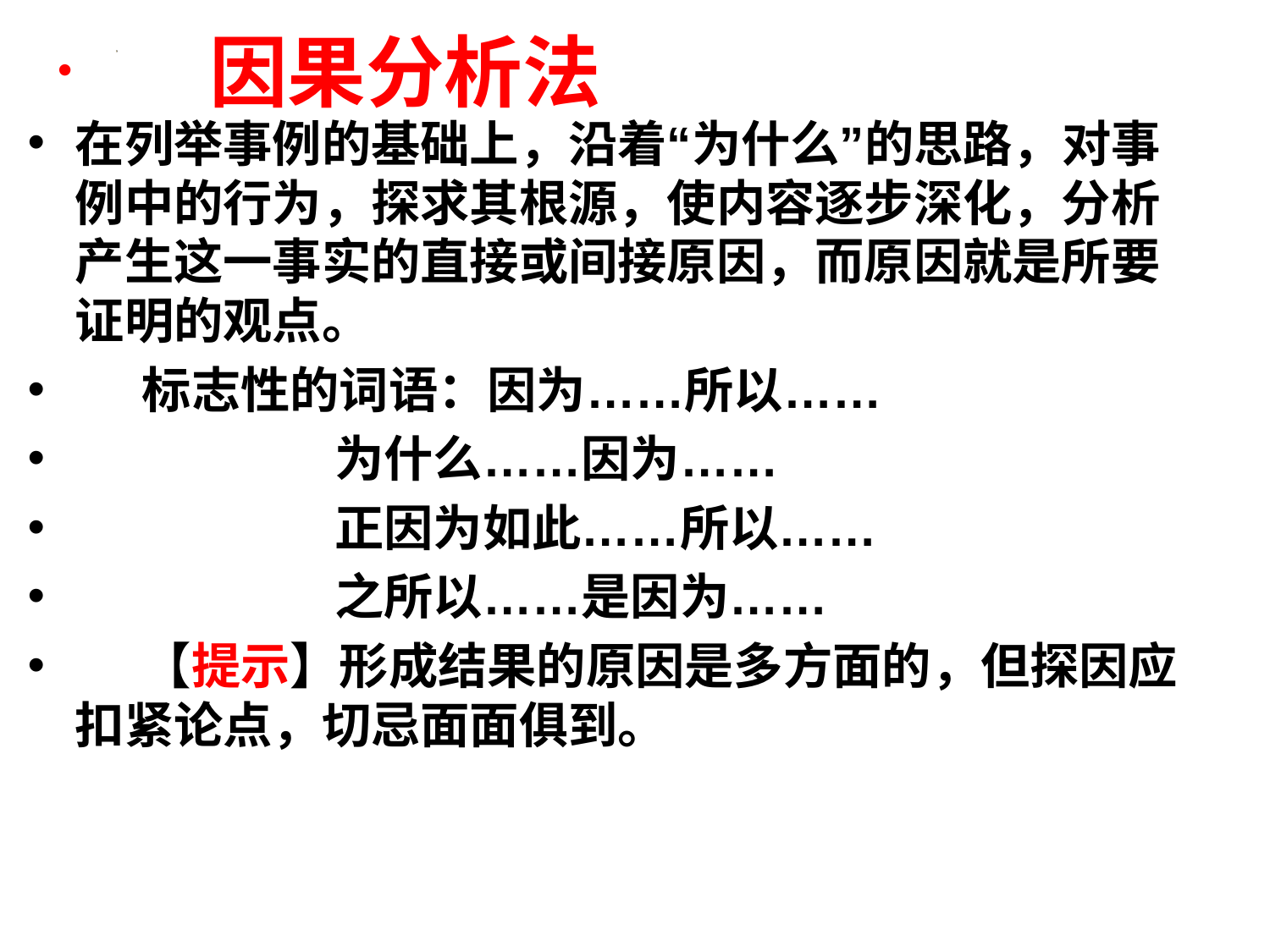

因果分析法
在列举事例的基础上，沿着“为什么”的思路，对事例中的行为，探求其根源，使内容逐步深化，分析产生这一事实的直接或间接原因，而原因就是所要证明的观点。
    标志性的词语：因为……所以……
                  为什么……因为……
                  正因为如此……所以……
                  之所以……是因为……
    【提示】形成结果的原因是多方面的，但探因应扣紧论点，切忌面面俱到。